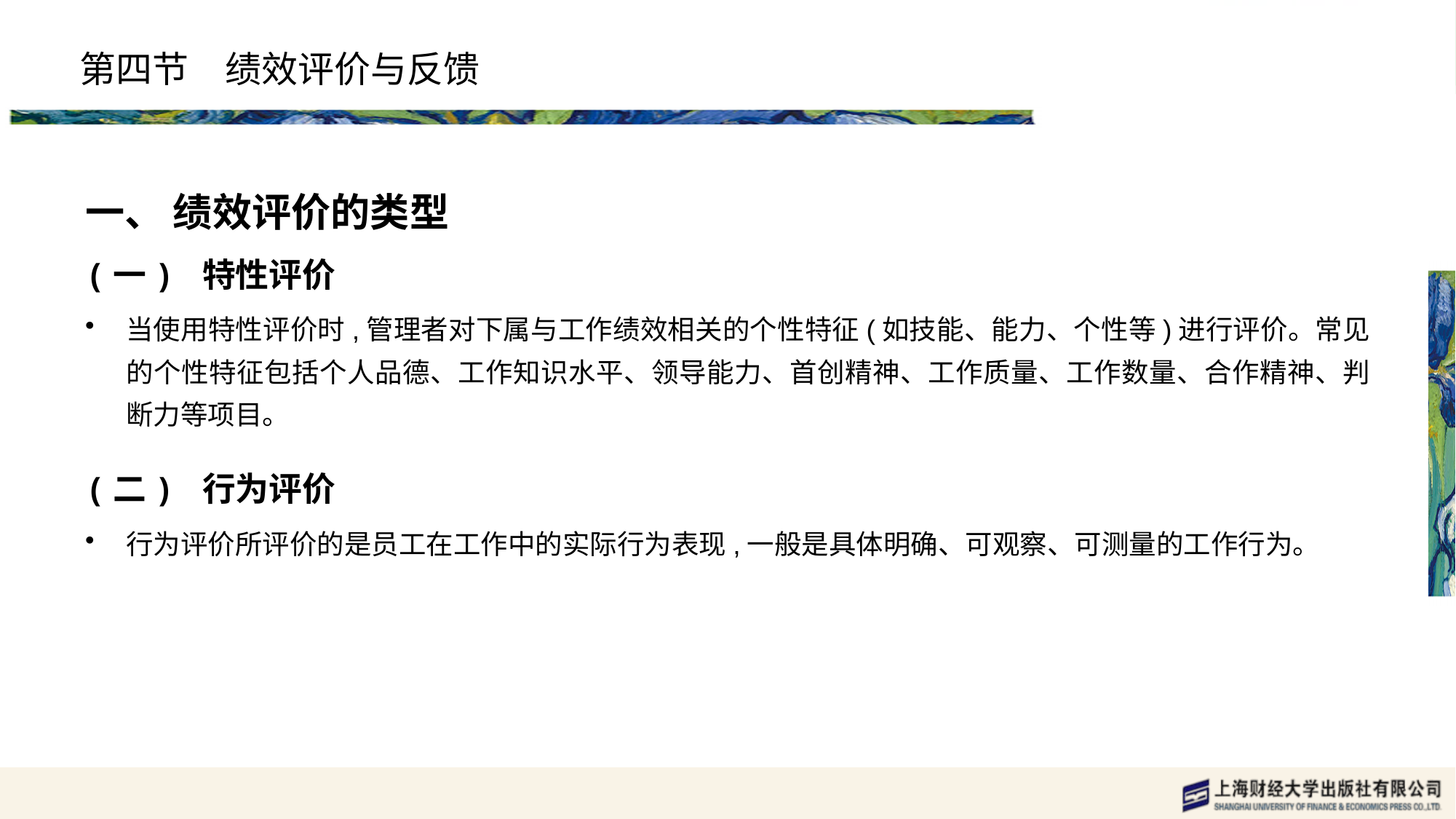

# 第四节　绩效评价与反馈
一、 绩效评价的类型
(一) 特性评价
当使用特性评价时,管理者对下属与工作绩效相关的个性特征(如技能、能力、个性等)进行评价。常见的个性特征包括个人品德、工作知识水平、领导能力、首创精神、工作质量、工作数量、合作精神、判断力等项目。
(二) 行为评价
行为评价所评价的是员工在工作中的实际行为表现,一般是具体明确、可观察、可测量的工作行为。